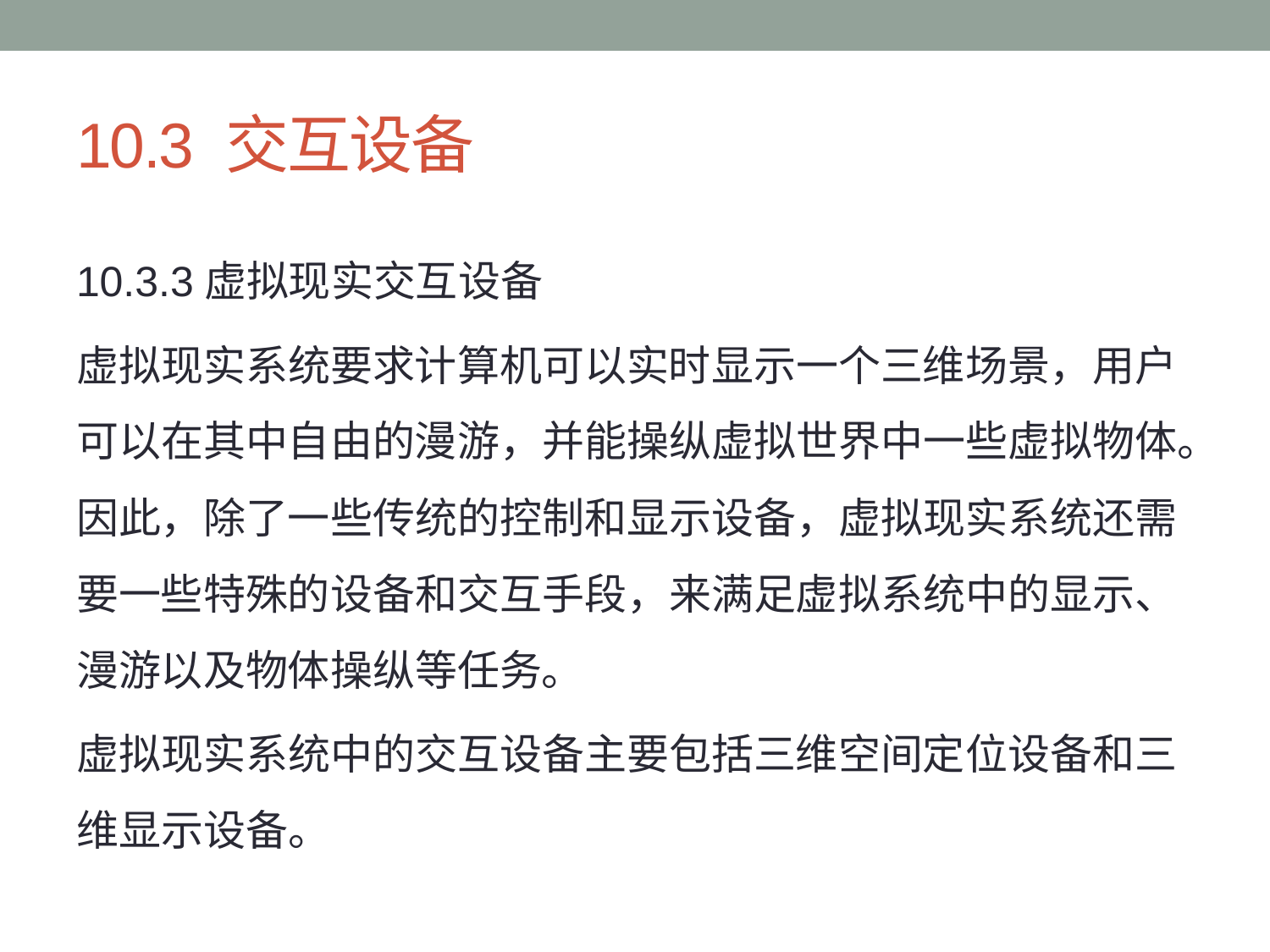

# 10.3 交互设备
10.3.3虚拟现实交互设备
虚拟现实系统要求计算机可以实时显示一个三维场景，用户可以在其中自由的漫游，并能操纵虚拟世界中一些虚拟物体。因此，除了一些传统的控制和显示设备，虚拟现实系统还需要一些特殊的设备和交互手段，来满足虚拟系统中的显示、漫游以及物体操纵等任务。
虚拟现实系统中的交互设备主要包括三维空间定位设备和三维显示设备。